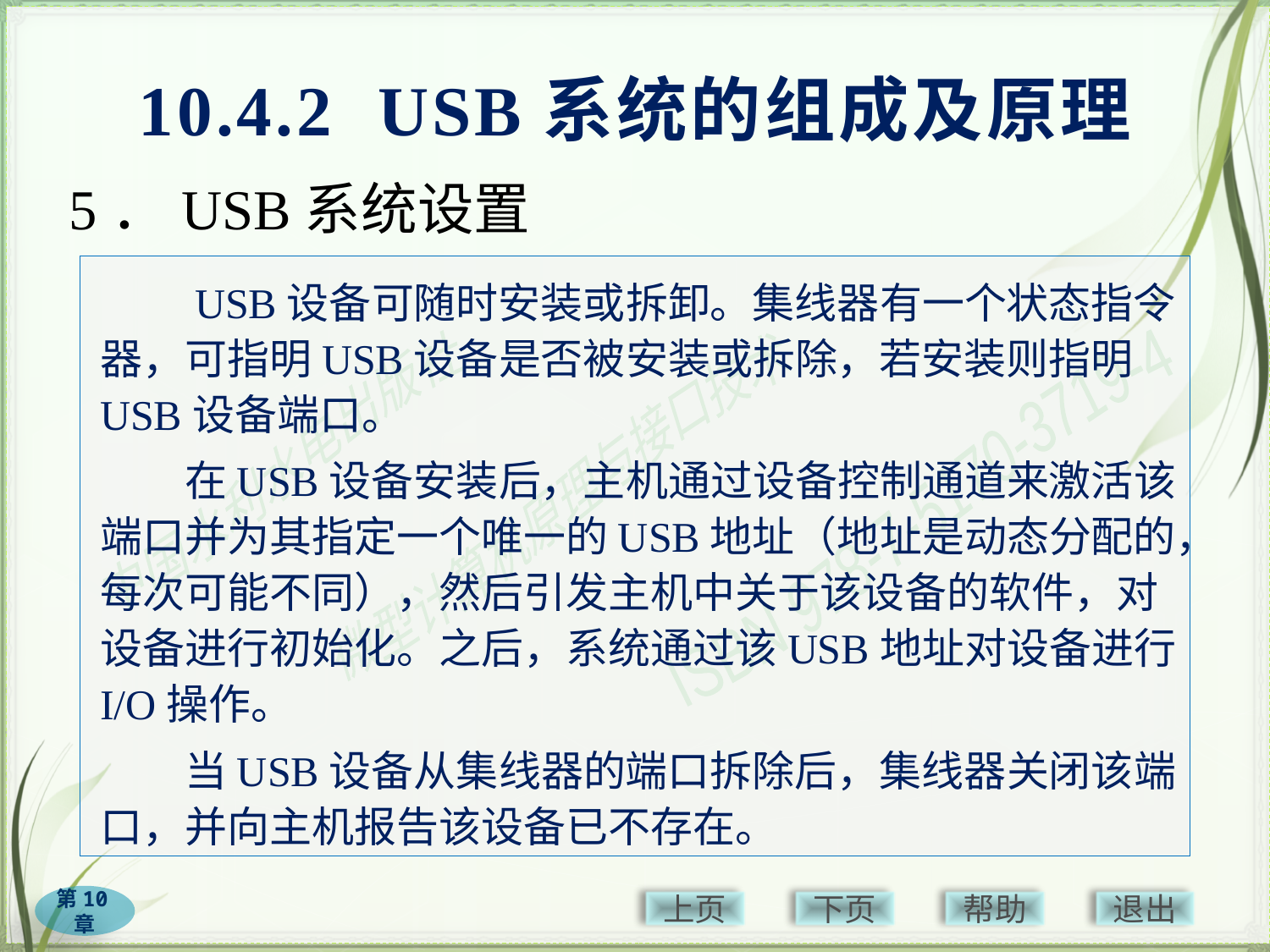

# 10.4.2  USB系统的组成及原理
5．USB系统设置
　　USB设备可随时安装或拆卸。集线器有一个状态指令器，可指明USB设备是否被安装或拆除，若安装则指明USB设备端口。
　　在USB设备安装后，主机通过设备控制通道来激活该端口并为其指定一个唯一的USB地址（地址是动态分配的，每次可能不同），然后引发主机中关于该设备的软件，对设备进行初始化。之后，系统通过该USB地址对设备进行I/O操作。
　　当USB设备从集线器的端口拆除后，集线器关闭该端口，并向主机报告该设备已不存在。